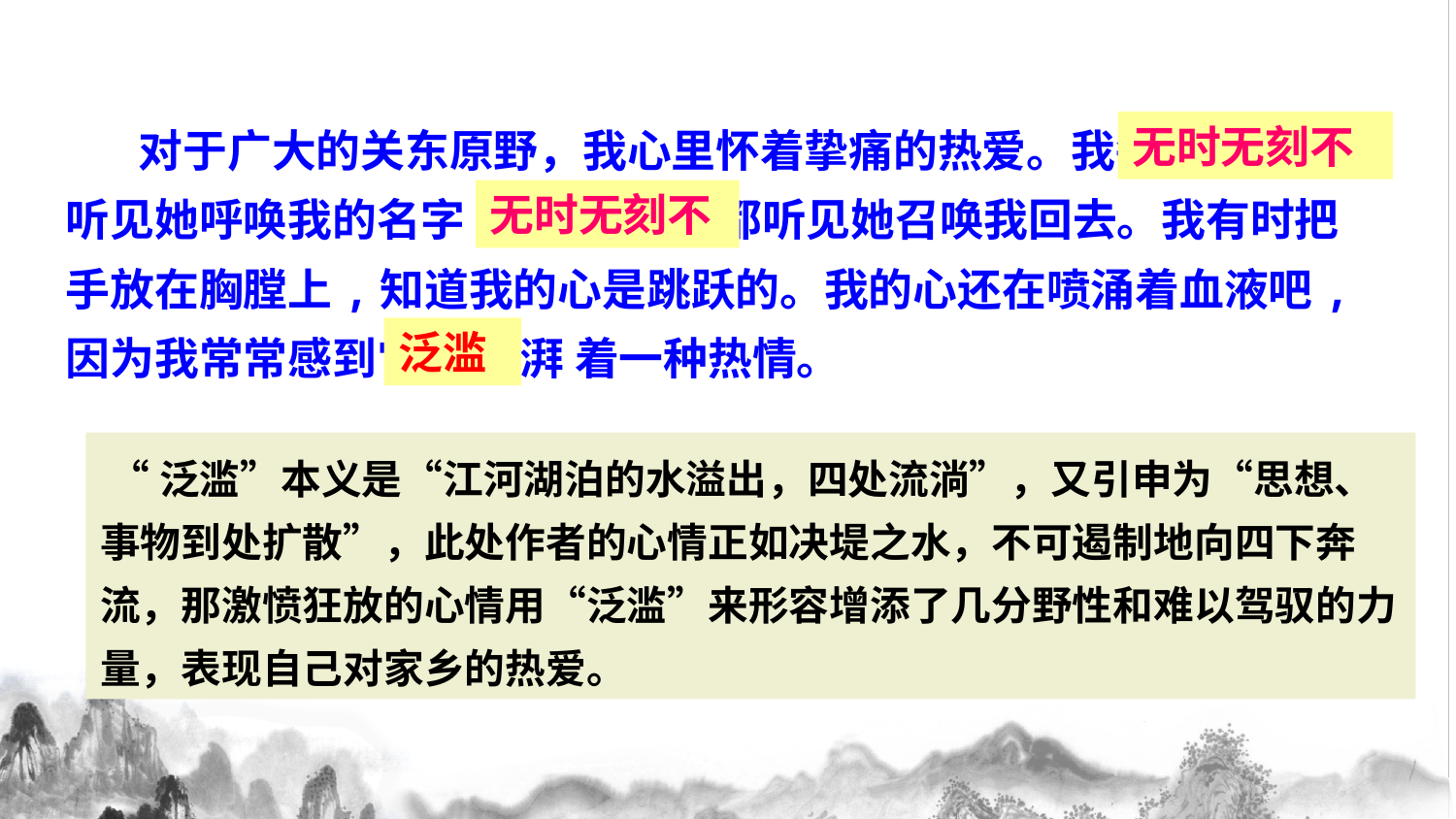

对于广大的关东原野，我心里怀着挚痛的热爱。我每时每刻都听见她呼唤我的名字, 每时每刻都听见她召唤我回去。我有时把手放在胸膛上,知道我的心是跳跃的。我的心还在喷涌着血液吧,因为我常常感到它在 澎湃 着一种热情。
无时无刻不
无时无刻不
泛滥
 “泛滥”本义是“江河湖泊的水溢出，四处流淌”，又引申为“思想、事物到处扩散”，此处作者的心情正如决堤之水，不可遏制地向四下奔流，那激愤狂放的心情用“泛滥”来形容增添了几分野性和难以驾驭的力量，表现自己对家乡的热爱。